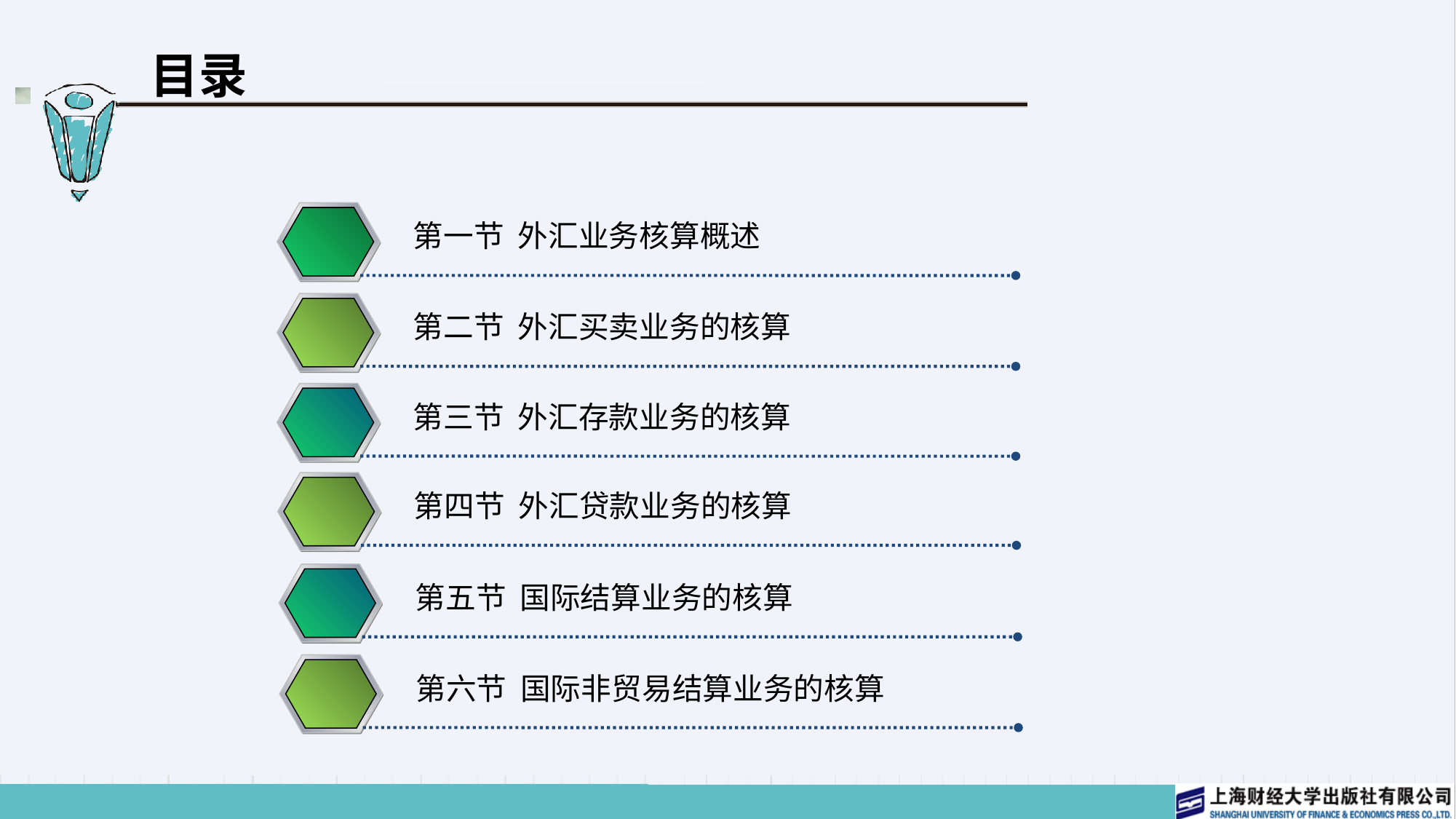

# 目录

第一节  外汇业务核算概述

第二节  外汇买卖业务的核算

第三节  外汇存款业务的核算

第四节  外汇贷款业务的核算

第五节  国际结算业务的核算

第六节  国际非贸易结算业务的核算